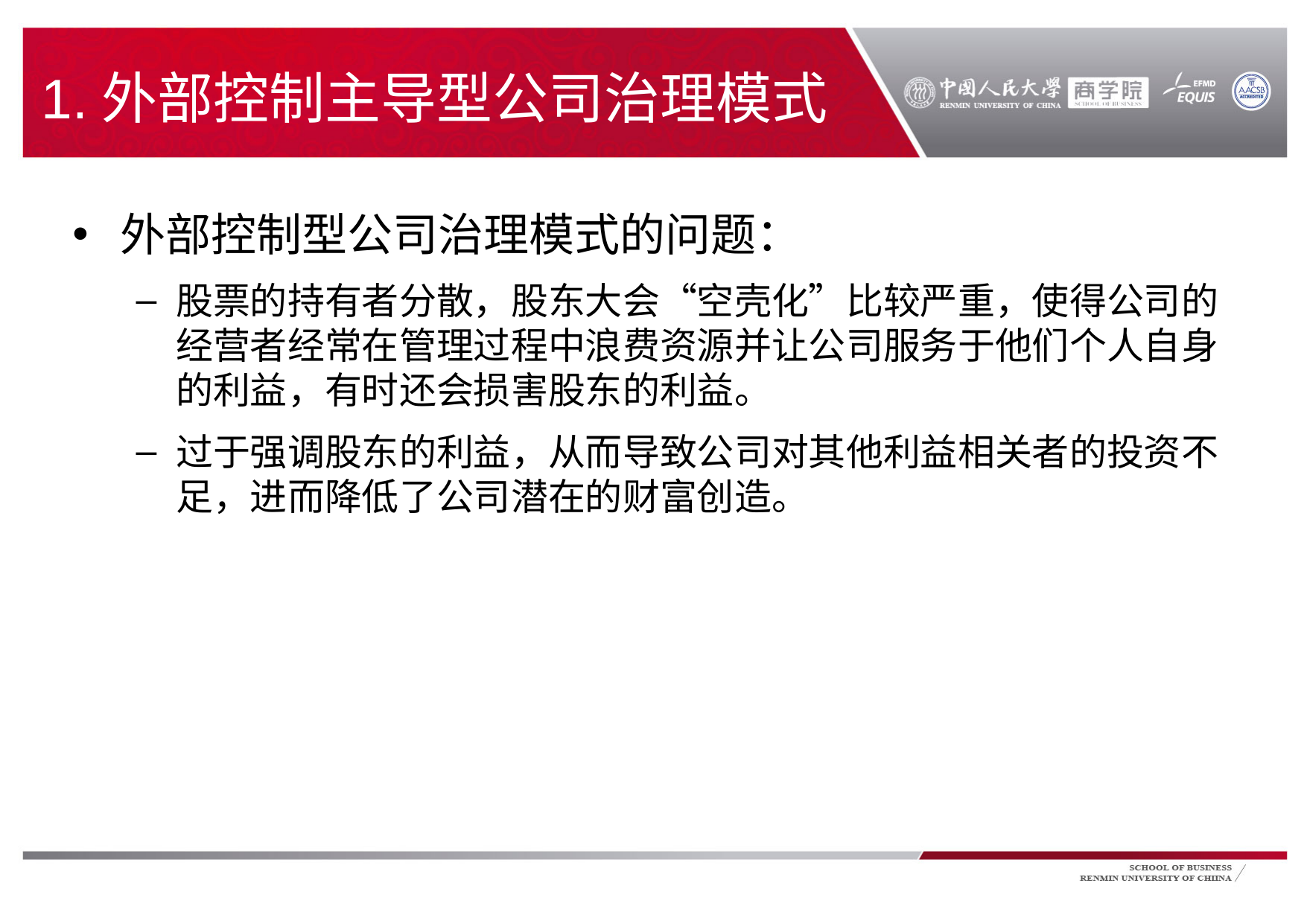

# 1.外部控制主导型公司治理模式
外部控制型公司治理模式的问题：
股票的持有者分散，股东大会“空壳化”比较严重，使得公司的经营者经常在管理过程中浪费资源并让公司服务于他们个人自身的利益，有时还会损害股东的利益。
过于强调股东的利益，从而导致公司对其他利益相关者的投资不足，进而降低了公司潜在的财富创造。